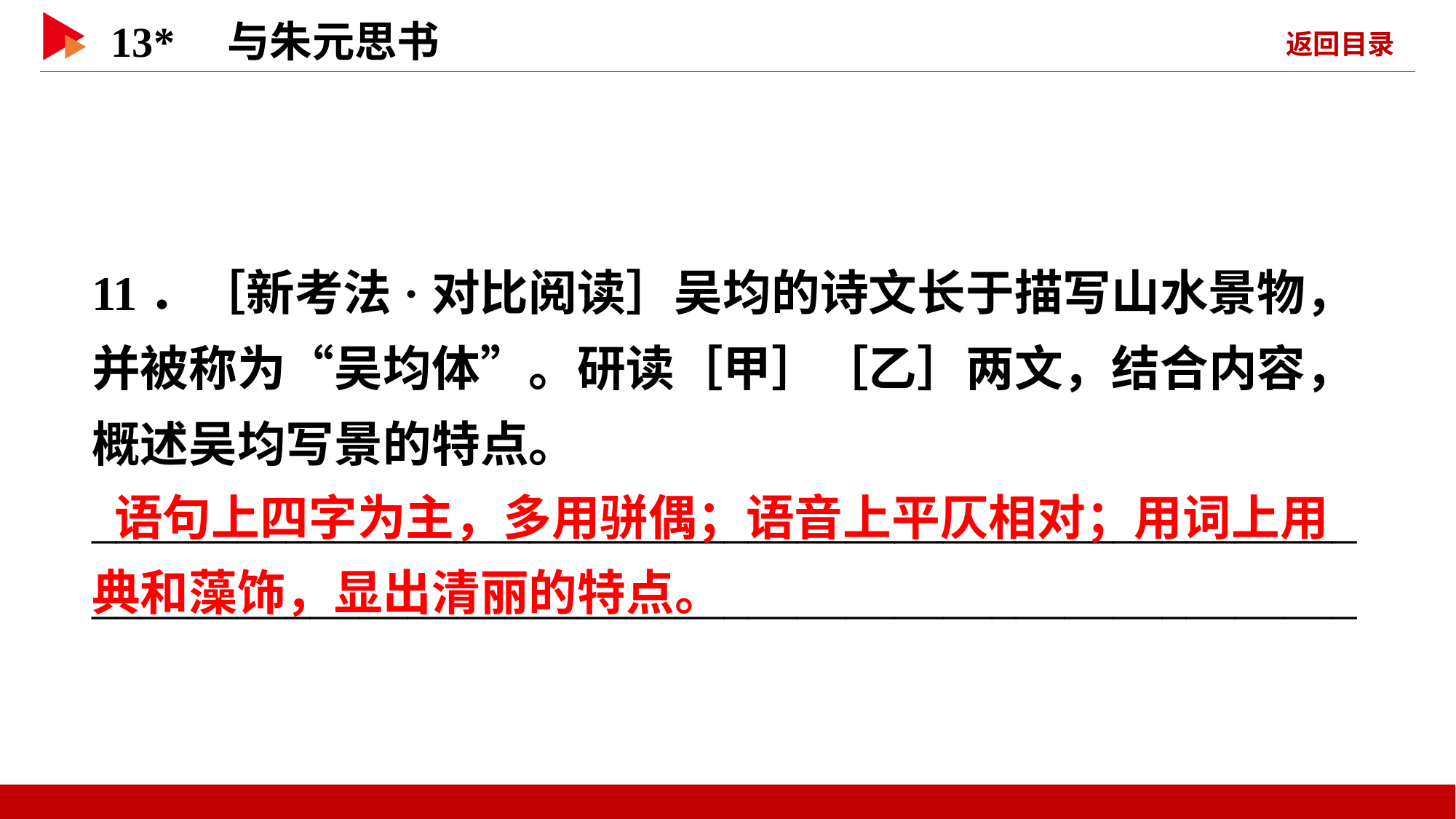

11．［新考法·对比阅读］吴均的诗文长于描写山水景物，并被称为“吴均体”。研读［甲］［乙］两文，结合内容，概述吴均写景的特点。
________________________________________________________________________________________________________
 语句上四字为主，多用骈偶；语音上平仄相对；用词上用典和藻饰，显出清丽的特点。